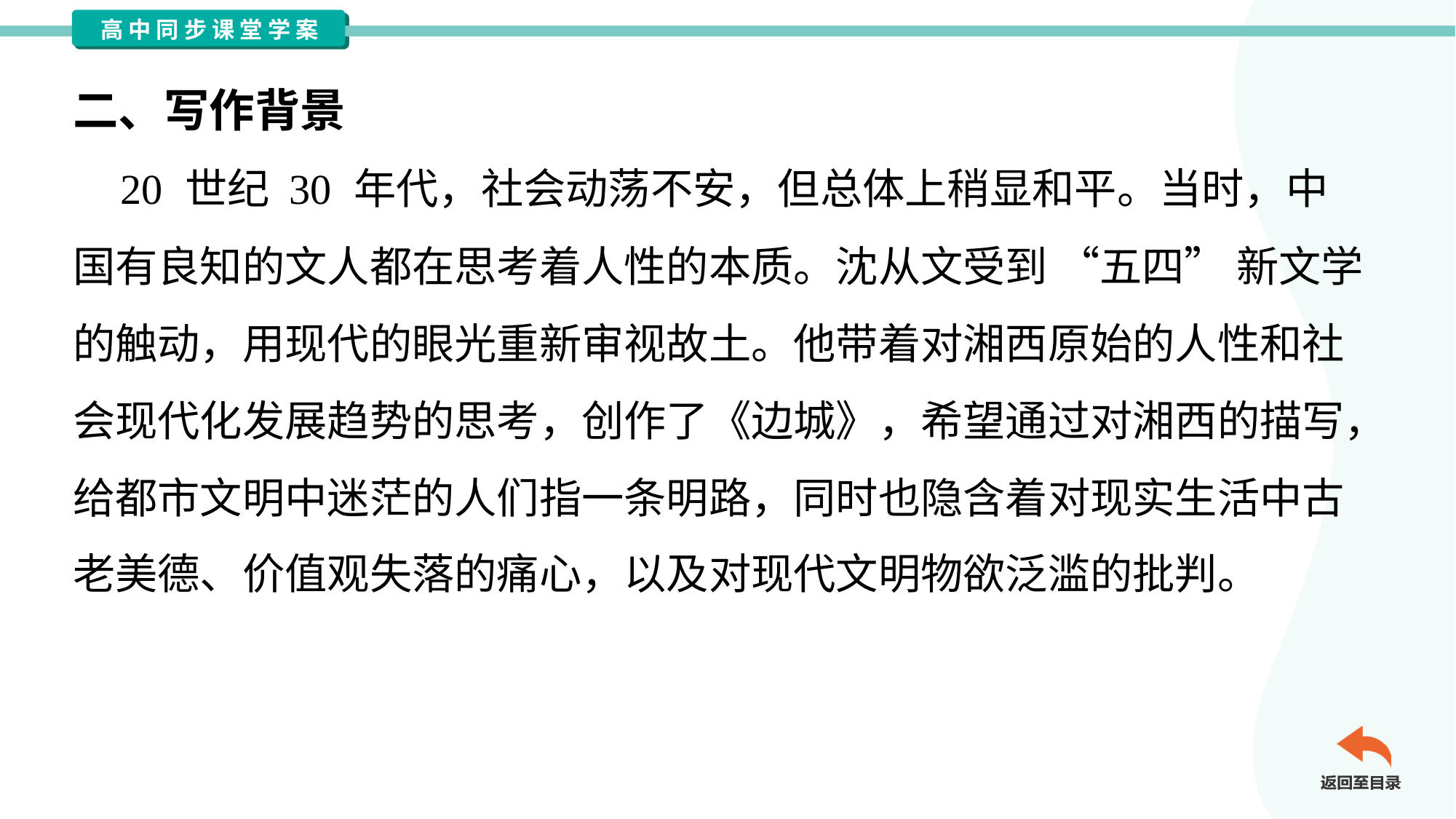

二、写作背景
    20 世纪 30 年代，社会动荡不安，但总体上稍显和平。当时，中
国有良知的文人都在思考着人性的本质。沈从文受到 “五四” 新文学
的触动，用现代的眼光重新审视故土。他带着对湘西原始的人性和社
会现代化发展趋势的思考，创作了《边城》，希望通过对湘西的描写，
给都市文明中迷茫的人们指一条明路，同时也隐含着对现实生活中古
老美德、价值观失落的痛心，以及对现代文明物欲泛滥的批判。